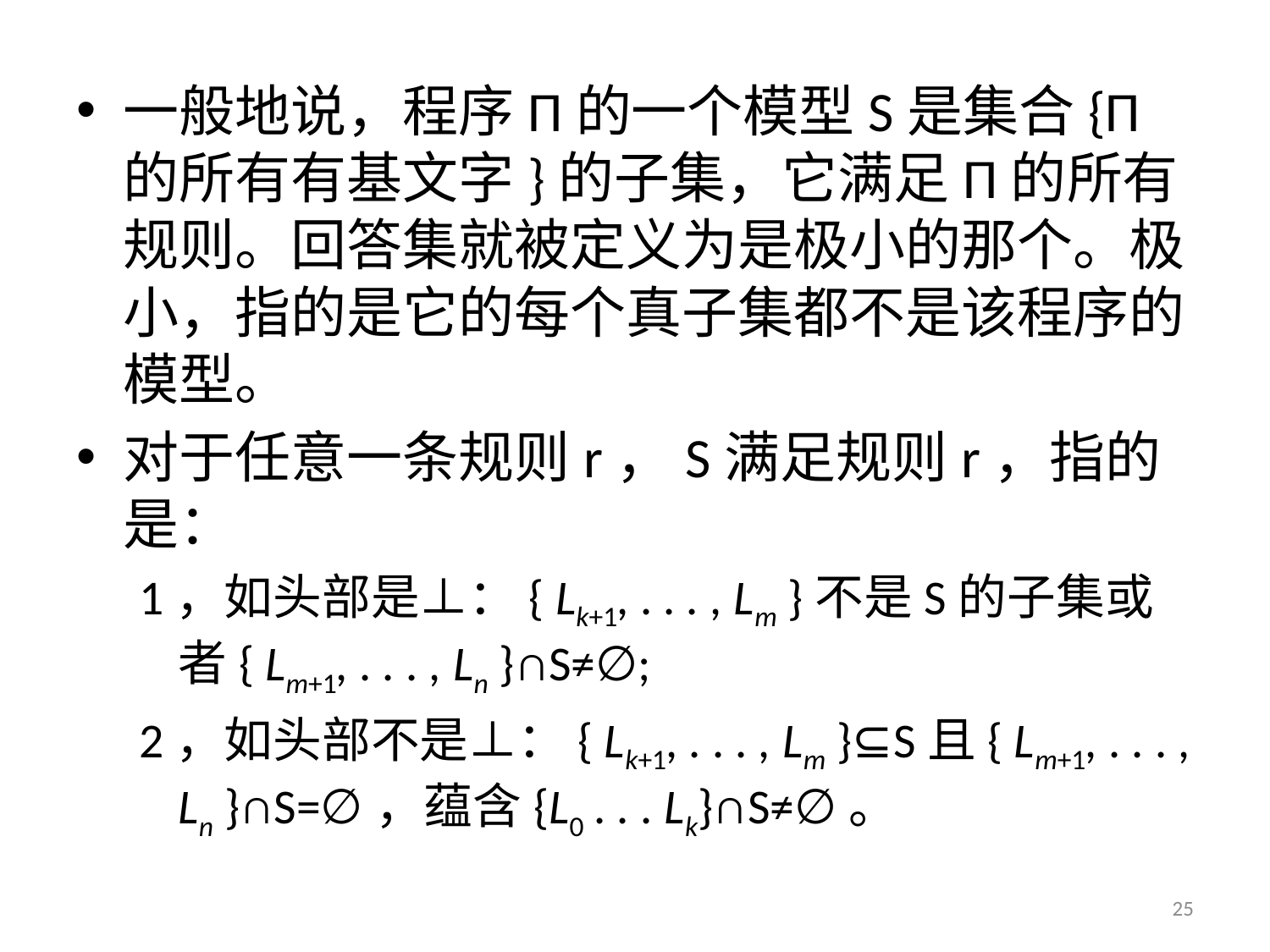

一般地说，程序Π的一个模型S是集合{Π的所有有基文字}的子集，它满足Π的所有规则。回答集就被定义为是极小的那个。极小，指的是它的每个真子集都不是该程序的模型。
对于任意一条规则r，S满足规则r，指的是：
1，如头部是⊥：{ Lk+1, . . . , Lm }不是S的子集或者{ Lm+1, . . . , Ln }∩S≠∅;
2，如头部不是⊥：{ Lk+1, . . . , Lm }⊆S且{ Lm+1, . . . , Ln }∩S=∅，蕴含{L0 . . . Lk}∩S≠∅。

25